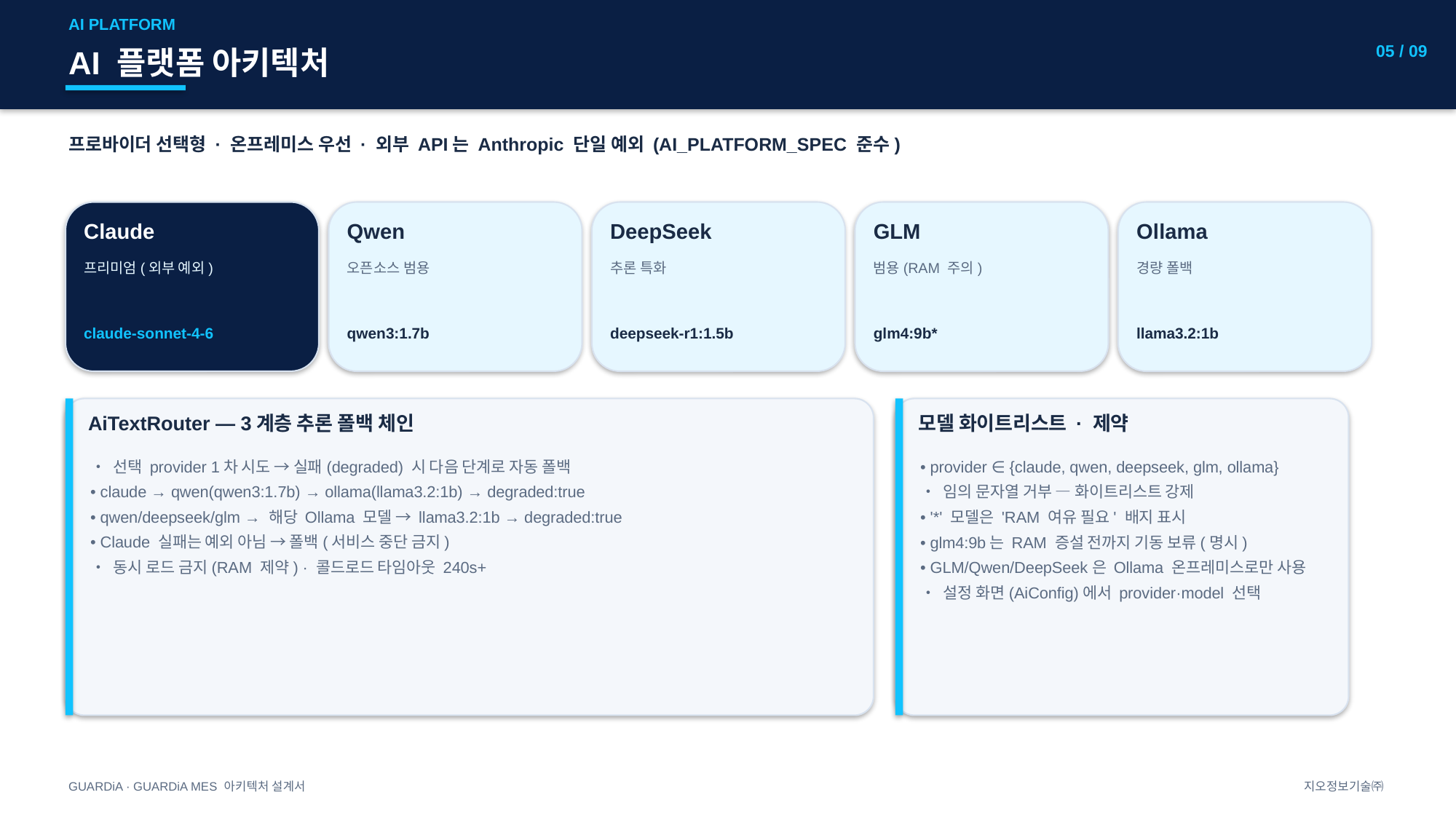

AI PLATFORM
05 / 09
AI 플랫폼 아키텍처

프로바이더 선택형 · 온프레미스 우선 · 외부 API는 Anthropic 단일 예외 (AI_PLATFORM_SPEC 준수)

Claude
Qwen
DeepSeek
GLM
Ollama
프리미엄(외부 예외)
오픈소스 범용
추론 특화
범용(RAM 주의)
경량 폴백
claude-sonnet-4-6
qwen3:1.7b
deepseek-r1:1.5b
glm4:9b*
llama3.2:1b

AiTextRouter — 3계층 추론 폴백 체인
모델 화이트리스트 · 제약
• 선택 provider 1차 시도 → 실패(degraded) 시 다음 단계로 자동 폴백
• claude → qwen(qwen3:1.7b) → ollama(llama3.2:1b) → degraded:true
• qwen/deepseek/glm → 해당 Ollama 모델 → llama3.2:1b → degraded:true
• Claude 실패는 예외 아님 → 폴백(서비스 중단 금지)
• 동시 로드 금지(RAM 제약) · 콜드로드 타임아웃 240s+
• provider ∈ {claude, qwen, deepseek, glm, ollama}
• 임의 문자열 거부 — 화이트리스트 강제
• '*' 모델은 'RAM 여유 필요' 배지 표시
• glm4:9b는 RAM 증설 전까지 기동 보류(명시)
• GLM/Qwen/DeepSeek은 Ollama 온프레미스로만 사용
• 설정 화면(AiConfig)에서 provider·model 선택
GUARDiA · GUARDiA MES 아키텍처 설계서
지오정보기술㈜